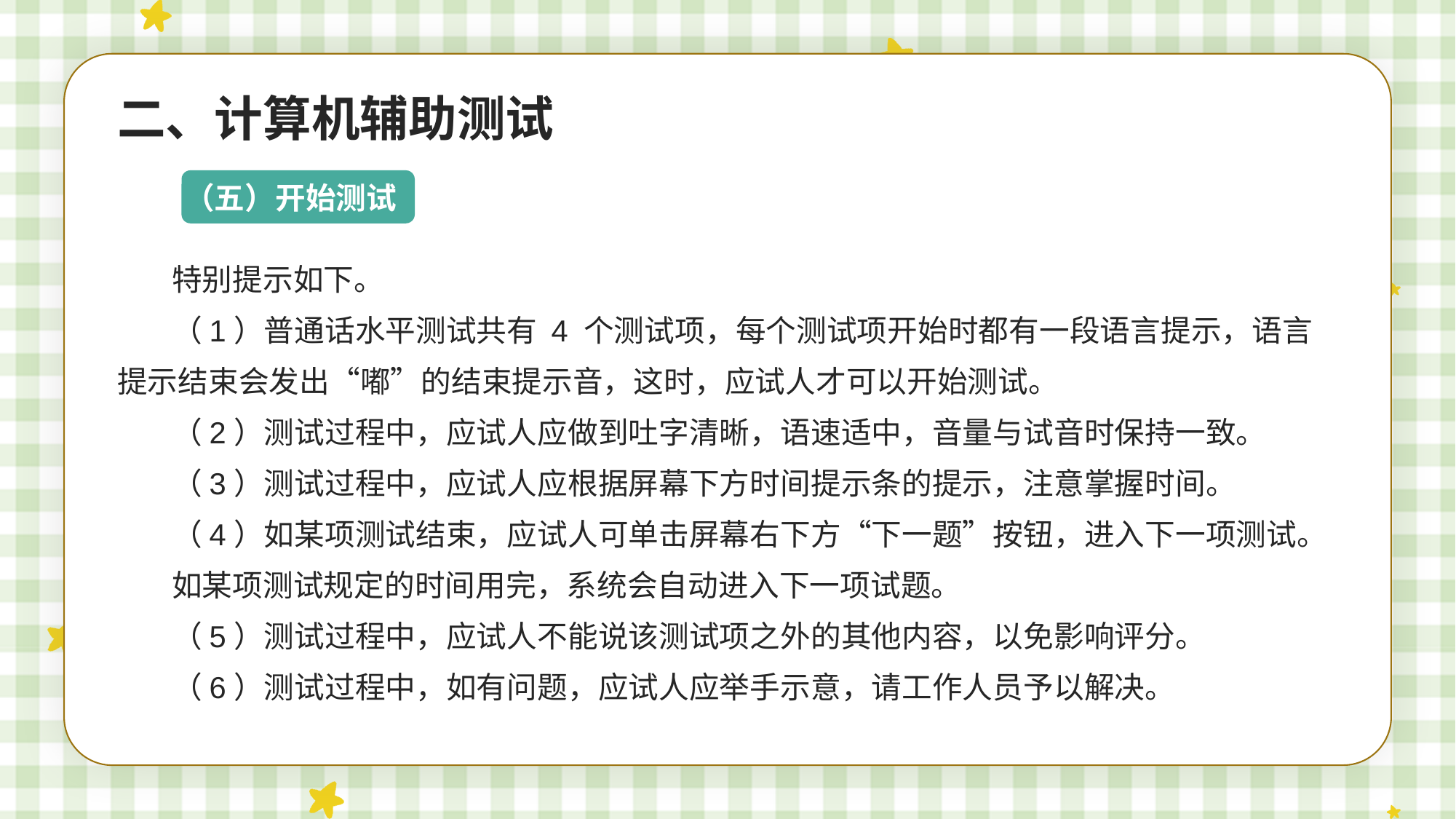

二、计算机辅助测试
（五）开始测试
特别提示如下。
（1）普通话水平测试共有 4 个测试项，每个测试项开始时都有一段语言提示，语言提示结束会发出“嘟”的结束提示音，这时，应试人才可以开始测试。
（2）测试过程中，应试人应做到吐字清晰，语速适中，音量与试音时保持一致。
（3）测试过程中，应试人应根据屏幕下方时间提示条的提示，注意掌握时间。
（4）如某项测试结束，应试人可单击屏幕右下方“下一题”按钮，进入下一项测试。
如某项测试规定的时间用完，系统会自动进入下一项试题。
（5）测试过程中，应试人不能说该测试项之外的其他内容，以免影响评分。
（6）测试过程中，如有问题，应试人应举手示意，请工作人员予以解决。